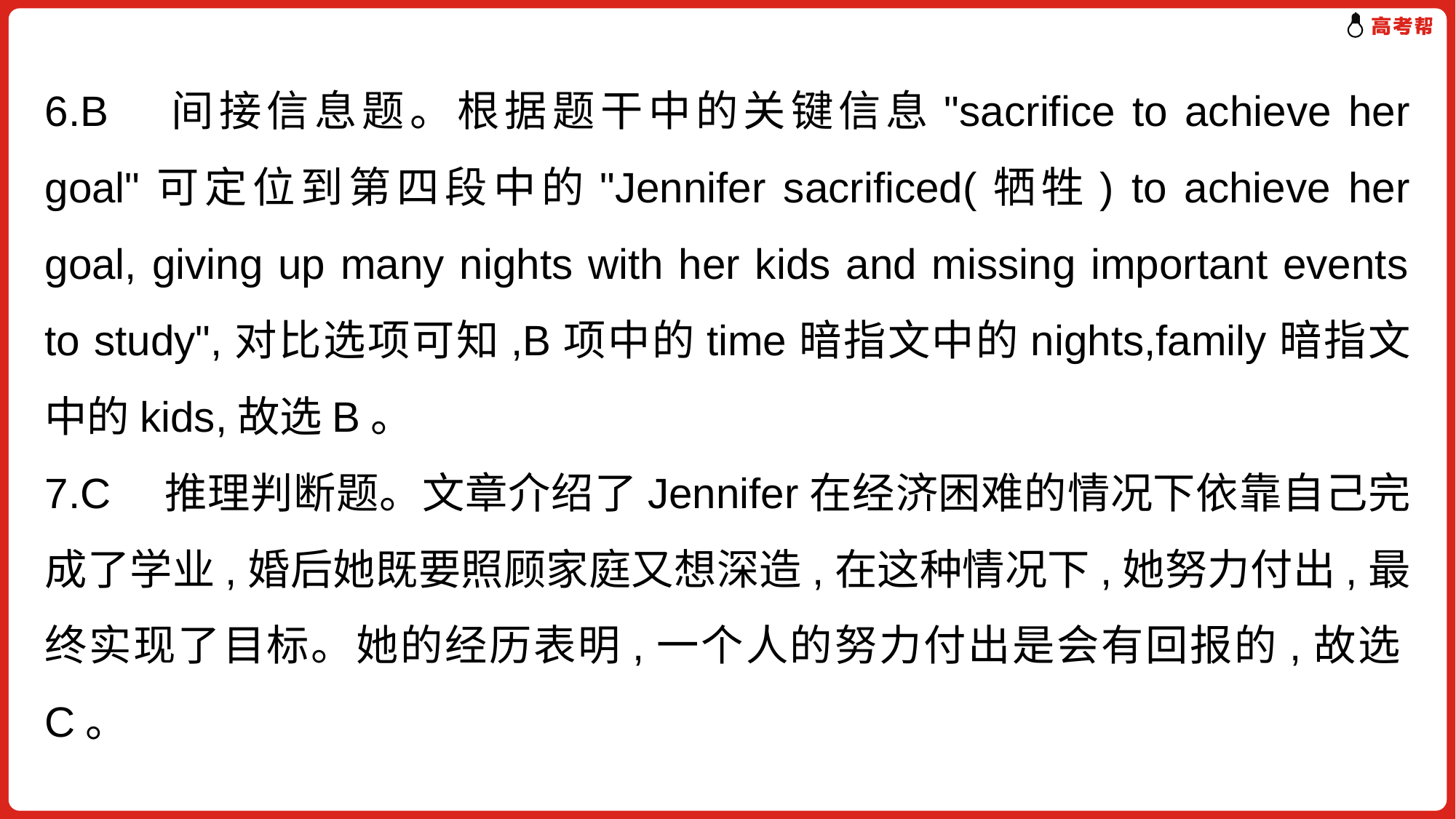

6.B　间接信息题。根据题干中的关键信息"sacrifice to achieve her goal"可定位到第四段中的"Jennifer sacrificed(牺牲) to achieve her goal, giving up many nights with her kids and missing important events to study",对比选项可知,B项中的time暗指文中的nights,family暗指文中的kids,故选B。
7.C　推理判断题。文章介绍了Jennifer在经济困难的情况下依靠自己完成了学业,婚后她既要照顾家庭又想深造,在这种情况下,她努力付出,最终实现了目标。她的经历表明,一个人的努力付出是会有回报的,故选C。